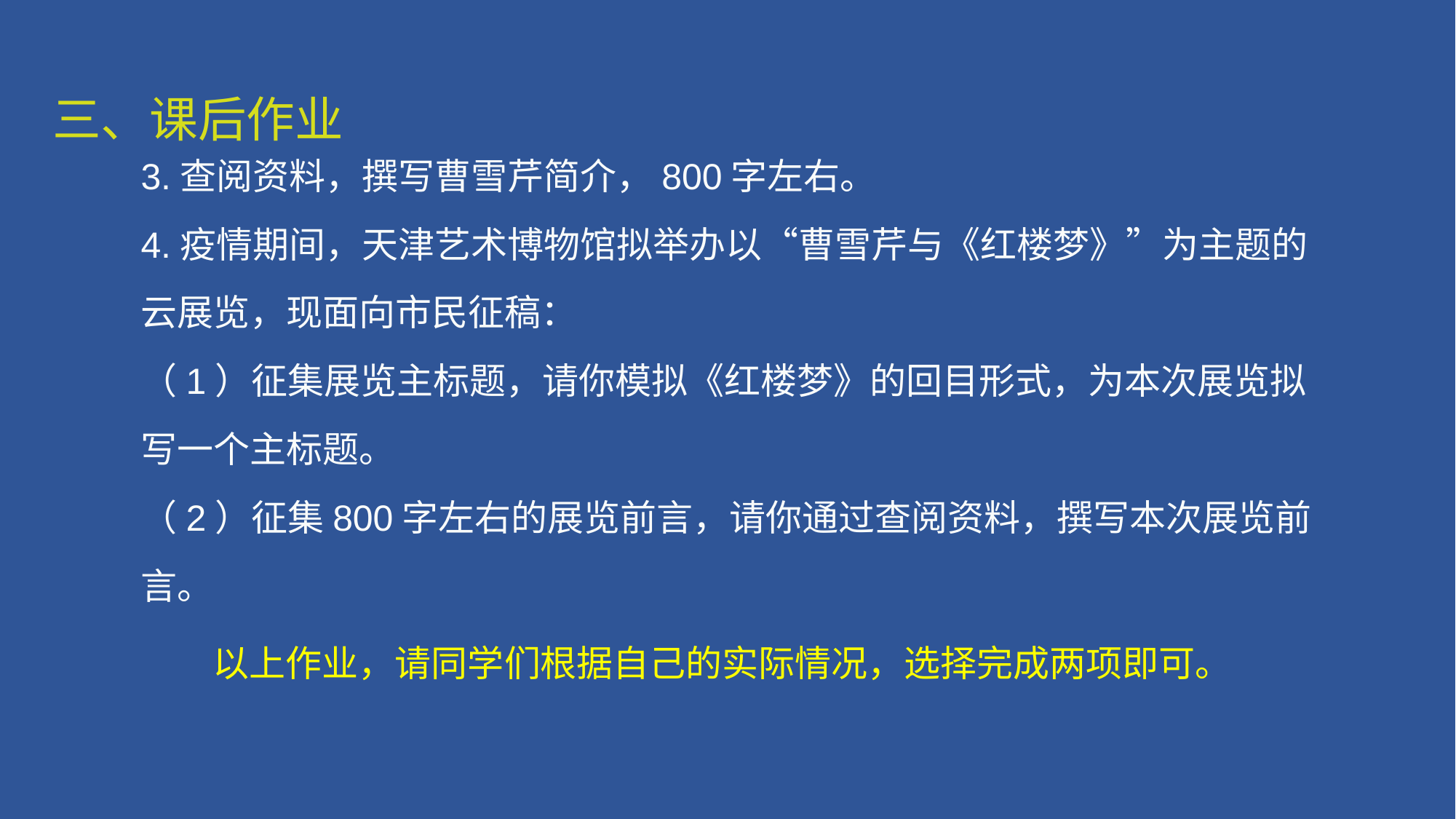

三、课后作业
3.查阅资料，撰写曹雪芹简介，800字左右。
4.疫情期间，天津艺术博物馆拟举办以“曹雪芹与《红楼梦》”为主题的云展览，现面向市民征稿：
（1）征集展览主标题，请你模拟《红楼梦》的回目形式，为本次展览拟写一个主标题。
（2）征集800字左右的展览前言，请你通过查阅资料，撰写本次展览前言。
以上作业，请同学们根据自己的实际情况，选择完成两项即可。